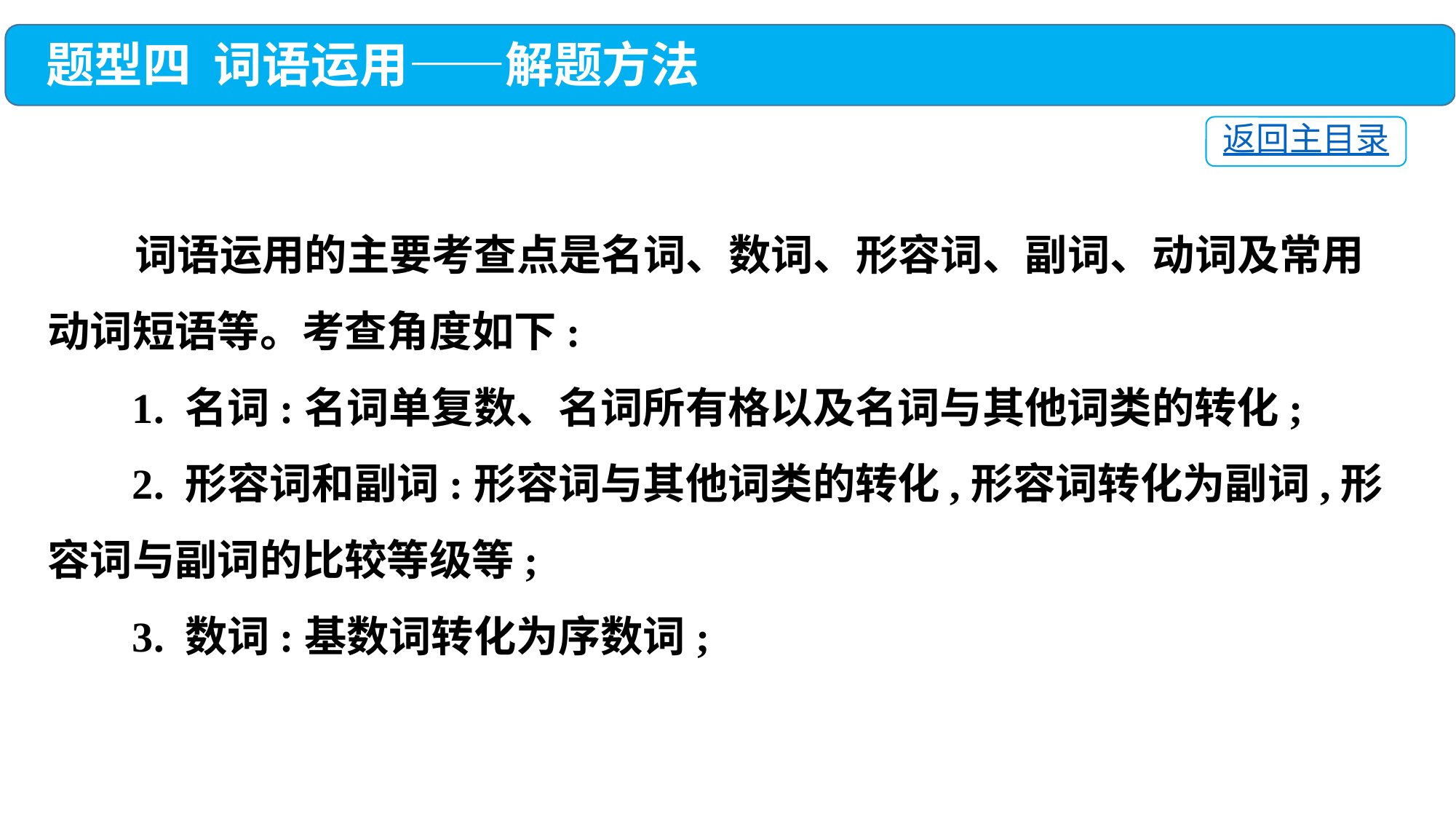

题型四  词语运用——解题方法
返回主目录
        词语运用的主要考查点是名词、数词、形容词、副词、动词及常用动词短语等。考查角度如下:
        1. 名词:名词单复数、名词所有格以及名词与其他词类的转化;
        2. 形容词和副词:形容词与其他词类的转化,形容词转化为副词,形容词与副词的比较等级等;
        3. 数词:基数词转化为序数词;